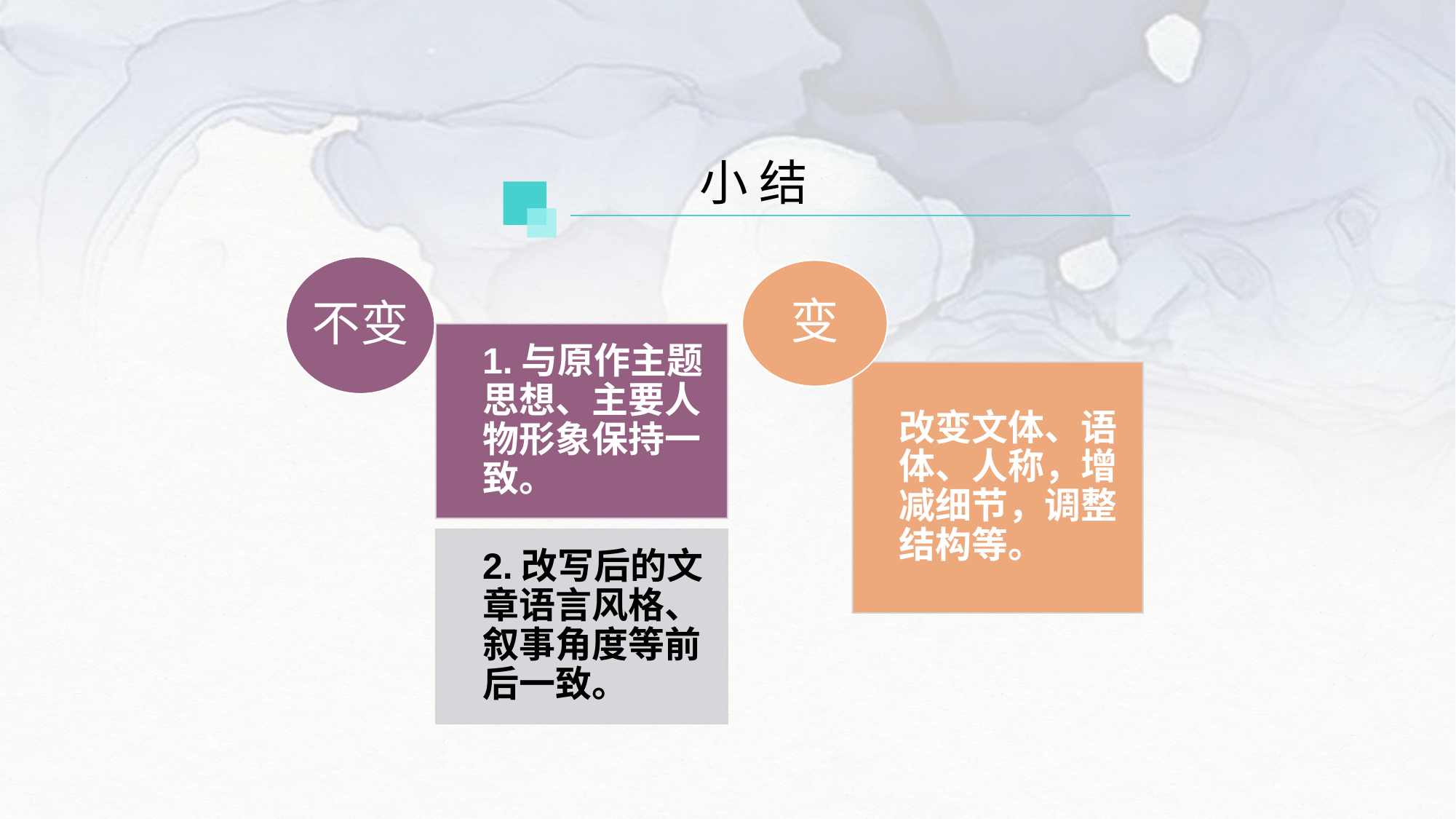

小 结

1.与原作主题思想、主要人物形象保持一致。
2.改写后的文章语言风格、叙事角度等前后一致。
不变
改变文体、语体、人称，增减细节，调整结构等。
变